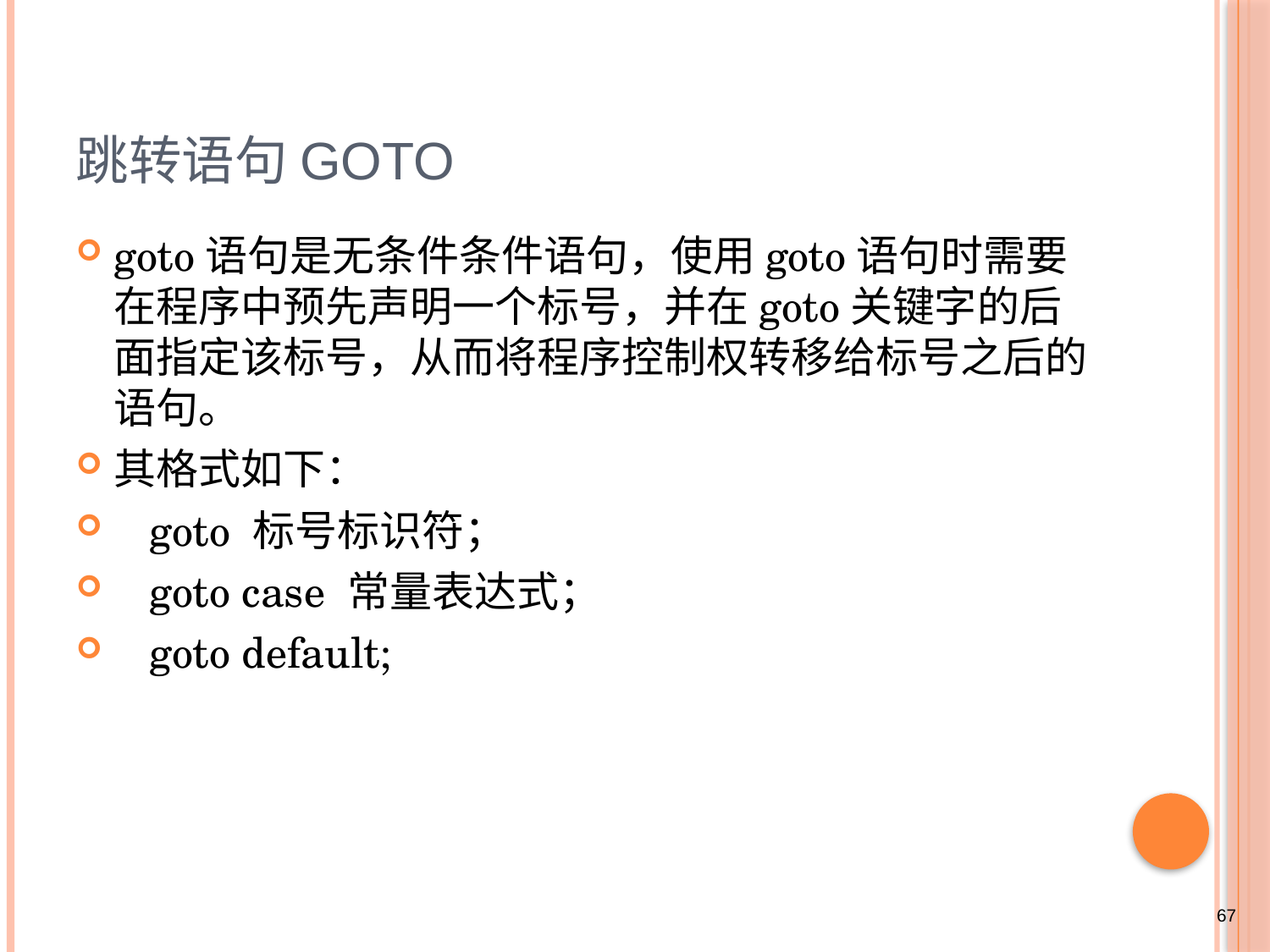

# 跳转语句goto
goto语句是无条件条件语句，使用goto语句时需要在程序中预先声明一个标号，并在goto关键字的后面指定该标号，从而将程序控制权转移给标号之后的语句。
其格式如下：
   goto 标号标识符；
   goto case 常量表达式；
   goto default;
67